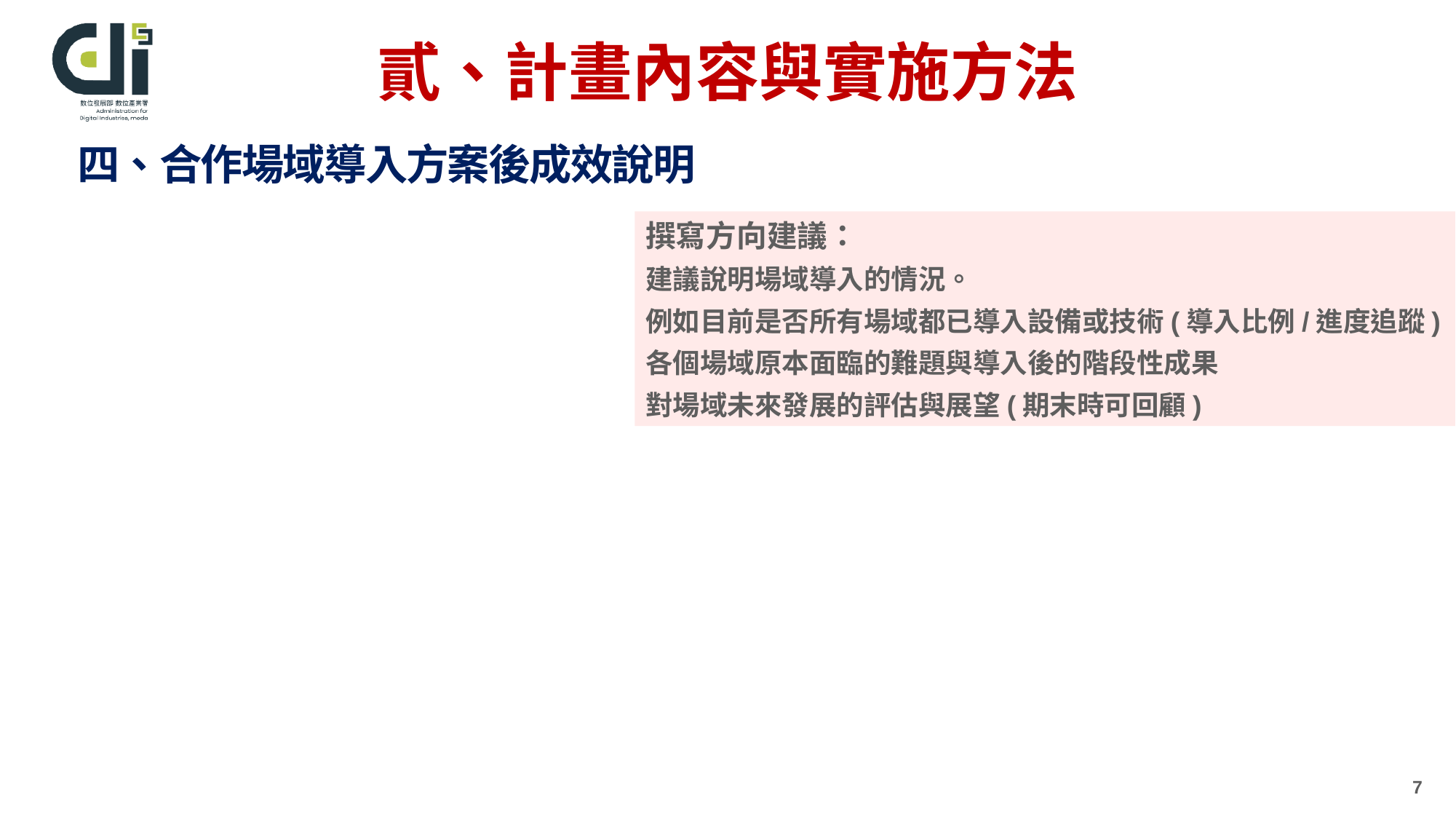

# 貳、計畫內容與實施方法
四、合作場域導入方案後成效說明
撰寫方向建議：
建議說明場域導入的情況。
例如目前是否所有場域都已導入設備或技術(導入比例/進度追蹤)
各個場域原本面臨的難題與導入後的階段性成果
對場域未來發展的評估與展望(期末時可回顧)
7